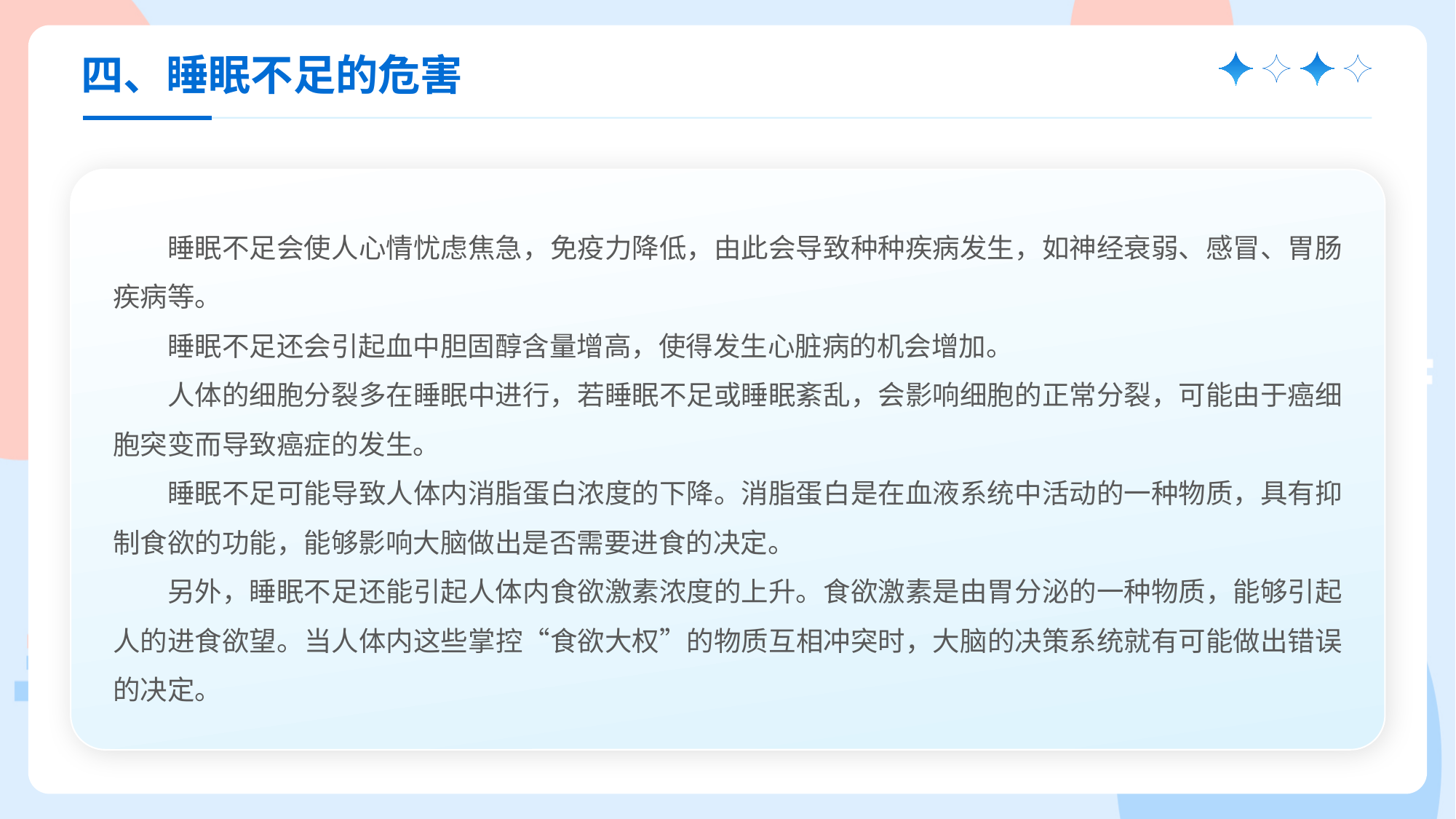

四、睡眠不足的危害

睡眠不足会使人心情忧虑焦急，免疫力降低，由此会导致种种疾病发生，如神经衰弱、感冒、胃肠疾病等。
睡眠不足还会引起血中胆固醇含量增高，使得发生心脏病的机会增加。
人体的细胞分裂多在睡眠中进行，若睡眠不足或睡眠紊乱，会影响细胞的正常分裂，可能由于癌细胞突变而导致癌症的发生。
睡眠不足可能导致人体内消脂蛋白浓度的下降。消脂蛋白是在血液系统中活动的一种物质，具有抑制食欲的功能，能够影响大脑做出是否需要进食的决定。
另外，睡眠不足还能引起人体内食欲激素浓度的上升。食欲激素是由胃分泌的一种物质，能够引起人的进食欲望。当人体内这些掌控“食欲大权”的物质互相冲突时，大脑的决策系统就有可能做出错误的决定。